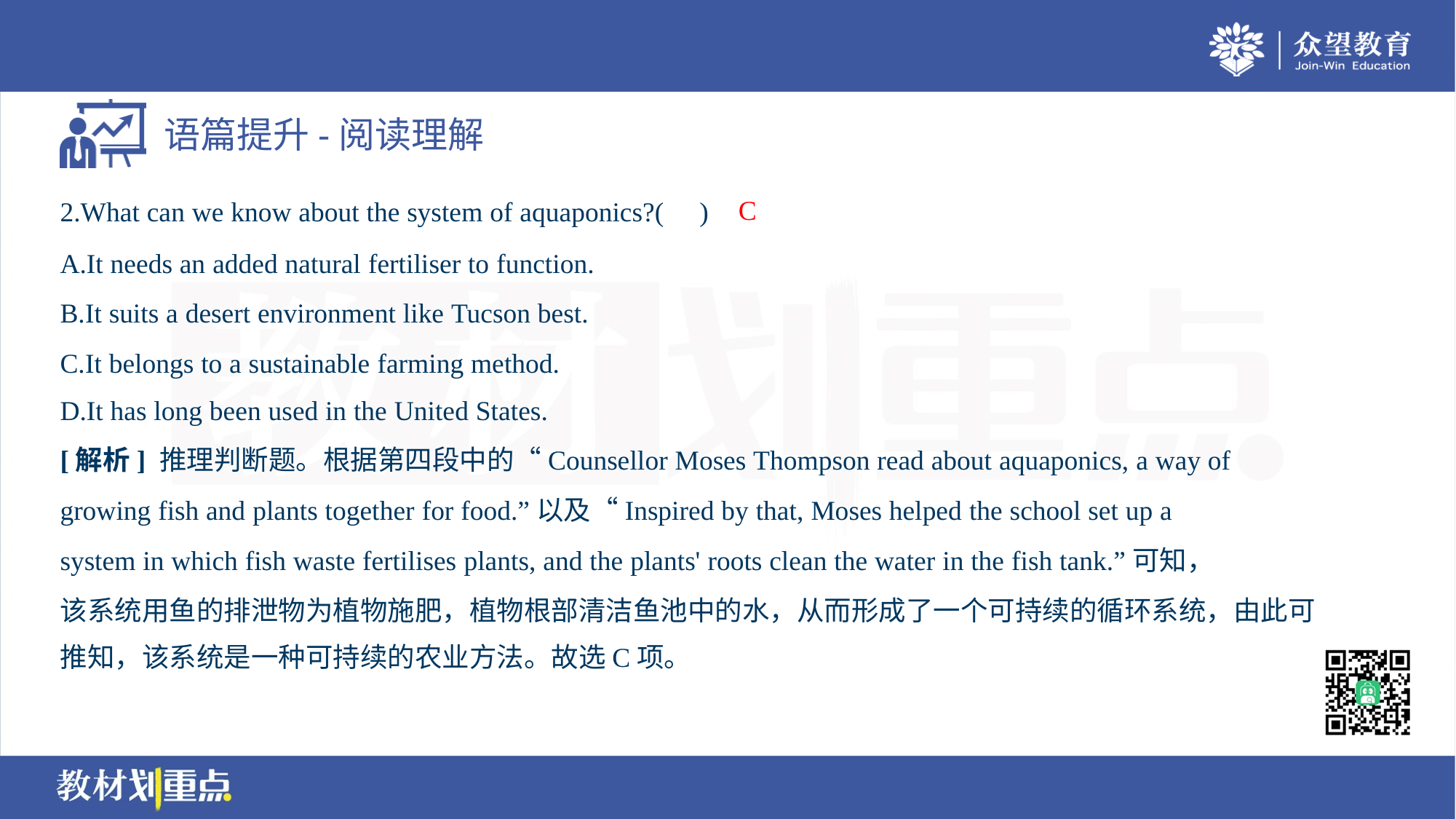

C
2.What can we know about the system of aquaponics?(     )
A.It needs an added natural fertiliser to function.
B.It suits a desert environment like Tucson best.
C.It belongs to a sustainable farming method.
D.It has long been used in the United States.
[解析] 推理判断题。根据第四段中的“Counsellor Moses Thompson read about aquaponics, a way of
growing fish and plants together for food.”以及“Inspired by that, Moses helped the school set up a
system in which fish waste fertilises plants, and the plants' roots clean the water in the fish tank.”可知，
该系统用鱼的排泄物为植物施肥，植物根部清洁鱼池中的水，从而形成了一个可持续的循环系统，由此可
推知，该系统是一种可持续的农业方法。故选C项。